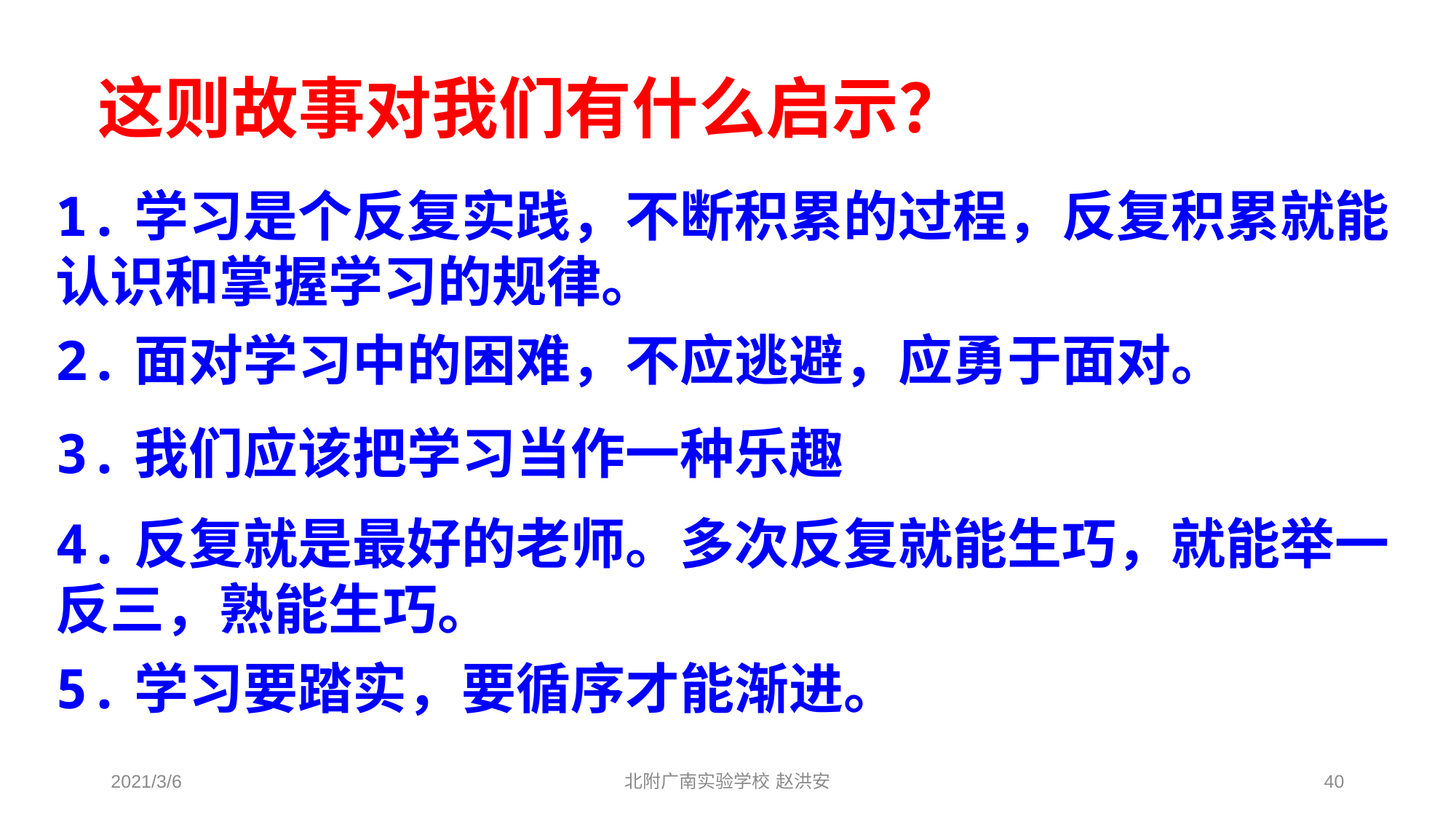

这则故事对我们有什么启示？
1.学习是个反复实践，不断积累的过程，反复积累就能认识和掌握学习的规律。
2.面对学习中的困难，不应逃避，应勇于面对。
3.我们应该把学习当作一种乐趣
4.反复就是最好的老师。多次反复就能生巧，就能举一反三，熟能生巧。
5.学习要踏实，要循序才能渐进。
2021/3/6
北附广南实验学校 赵洪安
40